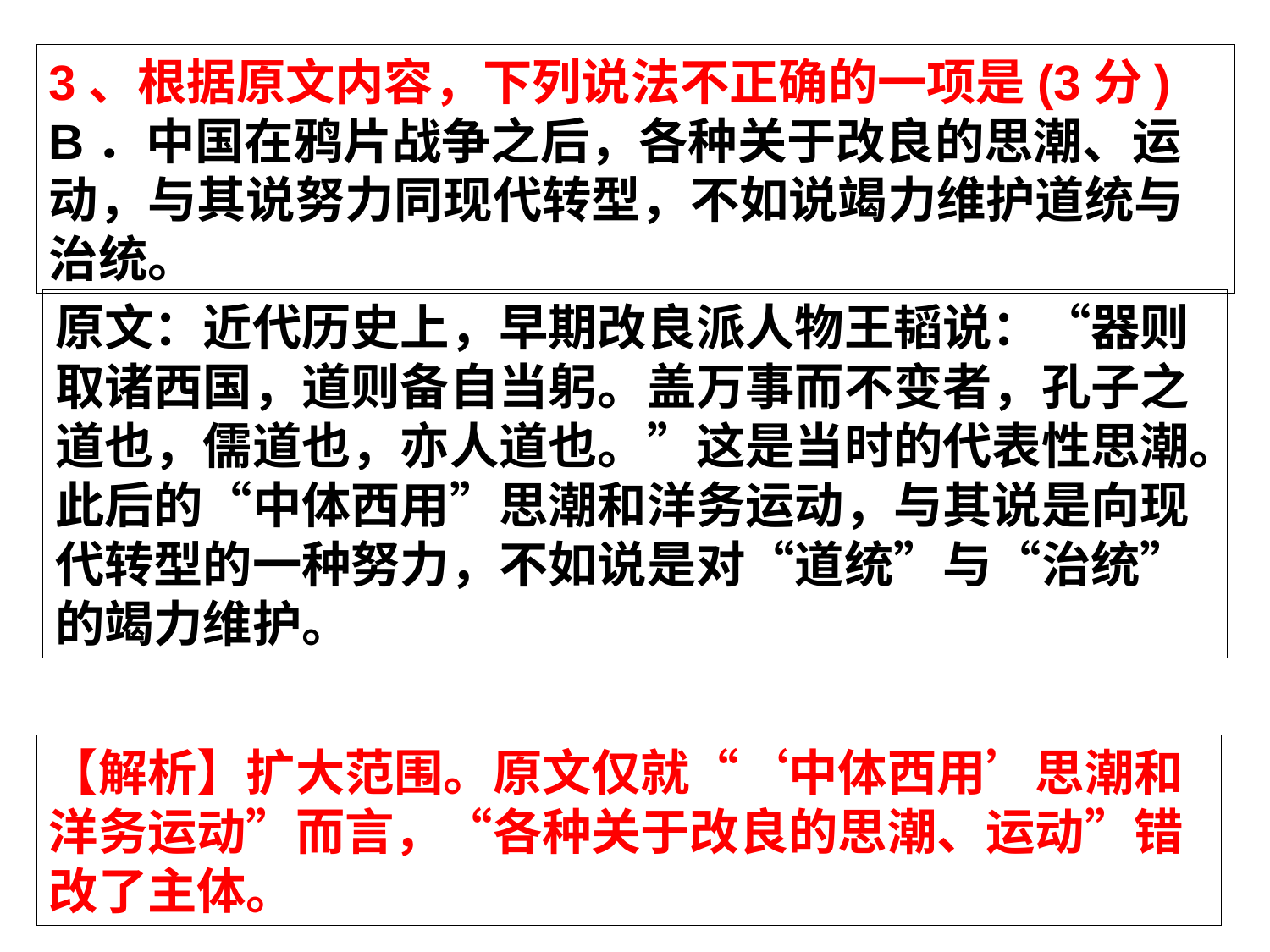

3、根据原文内容，下列说法不正确的一项是(3分)
B．中国在鸦片战争之后，各种关于改良的思潮、运动，与其说努力同现代转型，不如说竭力维护道统与治统。
原文：近代历史上，早期改良派人物王韬说：“器则取诸西国，道则备自当躬。盖万事而不变者，孔子之道也，儒道也，亦人道也。”这是当时的代表性思潮。此后的“中体西用”思潮和洋务运动，与其说是向现代转型的一种努力，不如说是对“道统”与“治统”的竭力维护。
【解析】扩大范围。原文仅就“‘中体西用’思潮和洋务运动”而言，“各种关于改良的思潮、运动”错改了主体。